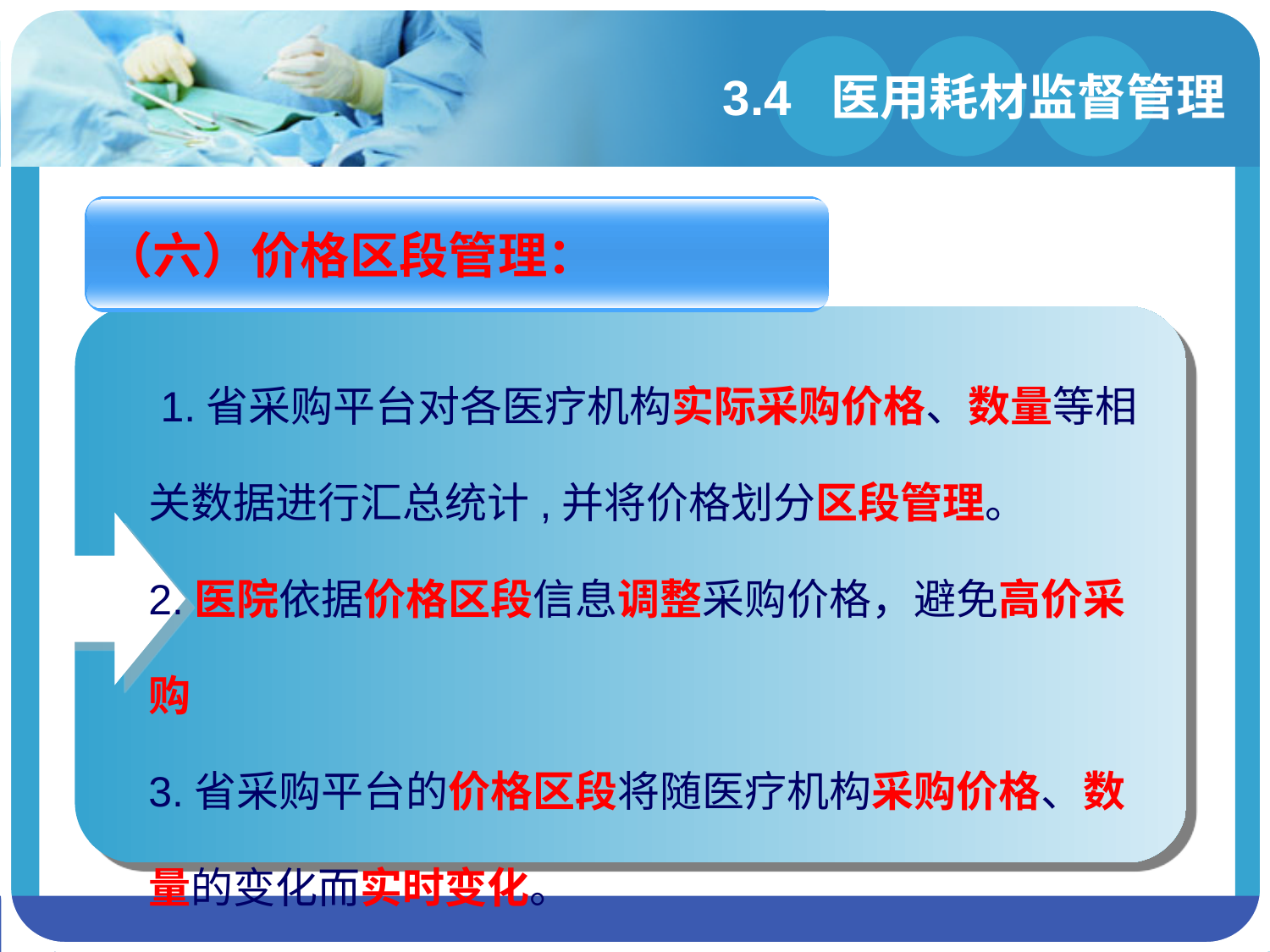

# 3.4  医用耗材监督管理
（六）价格区段管理：

 1.省采购平台对各医疗机构实际采购价格、数量等相关数据进行汇总统计,并将价格划分区段管理。
2.医院依据价格区段信息调整采购价格，避免高价采购
3.省采购平台的价格区段将随医疗机构采购价格、数量的变化而实时变化。